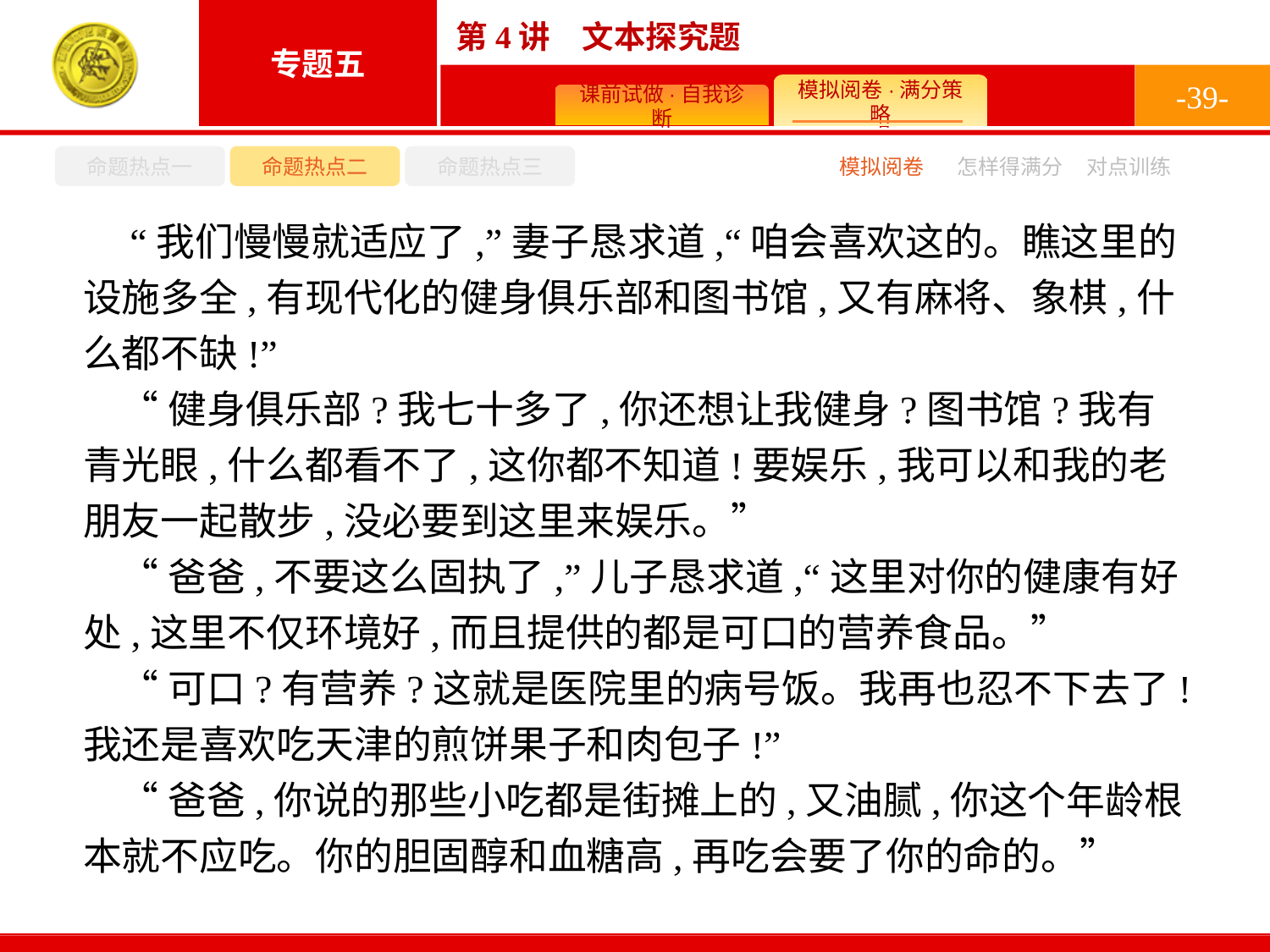

-39-
命题热点一
命题热点二
命题热点三
怎样得满分
模拟阅卷
对点训练
 “我们慢慢就适应了,”妻子恳求道,“咱会喜欢这的。瞧这里的设施多全,有现代化的健身俱乐部和图书馆,又有麻将、象棋,什么都不缺!”
“健身俱乐部?我七十多了,你还想让我健身?图书馆?我有青光眼,什么都看不了,这你都不知道!要娱乐,我可以和我的老朋友一起散步,没必要到这里来娱乐。”
“爸爸,不要这么固执了,”儿子恳求道,“这里对你的健康有好处,这里不仅环境好,而且提供的都是可口的营养食品。”
“可口?有营养?这就是医院里的病号饭。我再也忍不下去了!我还是喜欢吃天津的煎饼果子和肉包子!”
“爸爸,你说的那些小吃都是街摊上的,又油腻,你这个年龄根本就不应吃。你的胆固醇和血糖高,再吃会要了你的命的。”